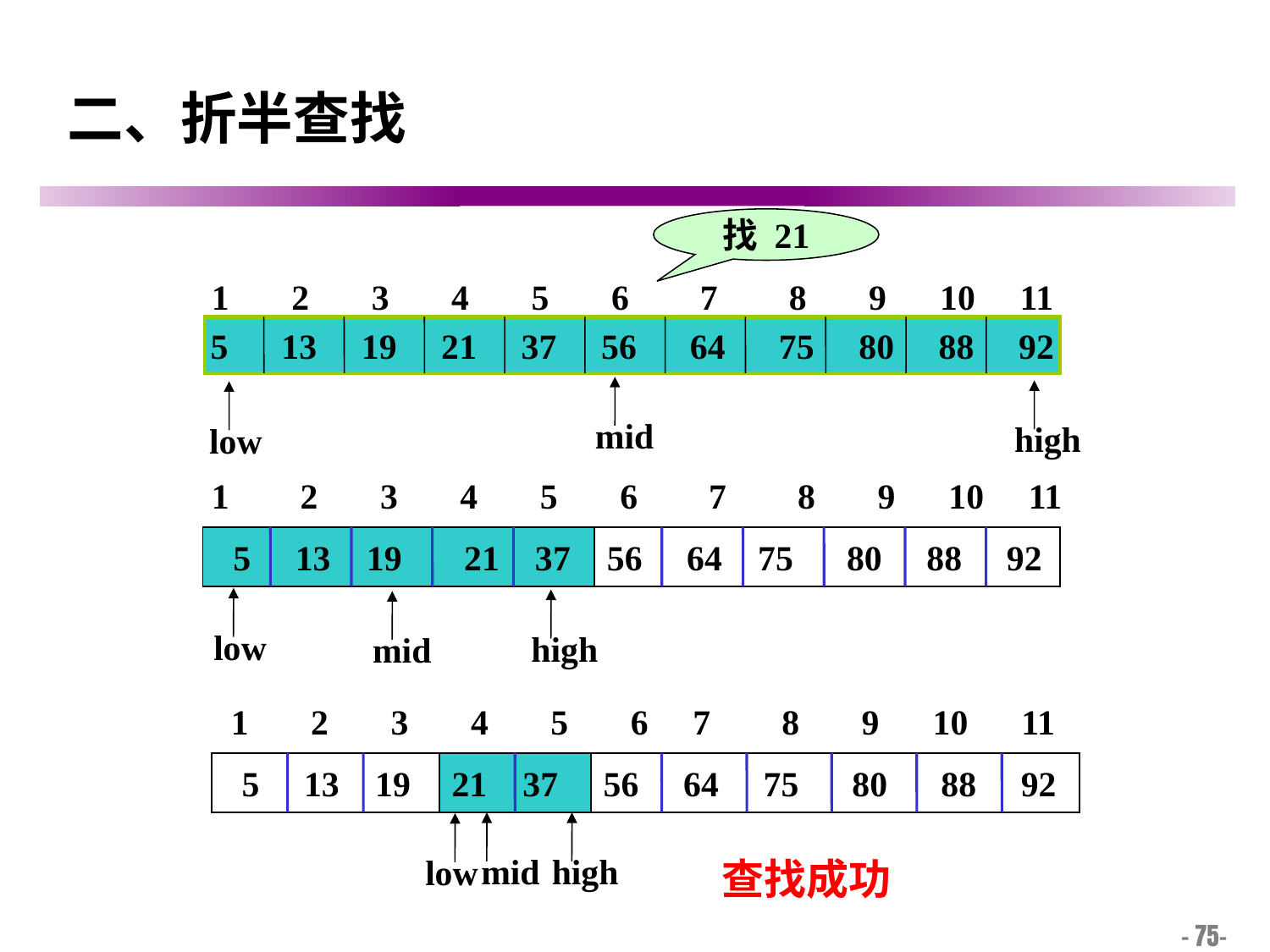

# 二、折半查找
找 21
1       2       3       4       5       6        7        8       9      10     11
5      13     19     21     37     56      64      75     80     88     92

mid

high

low
1        2       3       4       5       6        7        8       9      10     11
  5     13    19       21    37

56     64    75      80     88     92

low

high

mid
 1       2       3       4       5       6     7        8       9      10      11
  5     13    19

21    37

56     64     75      80      88     92

high

mid

low
查找成功
 - 75-